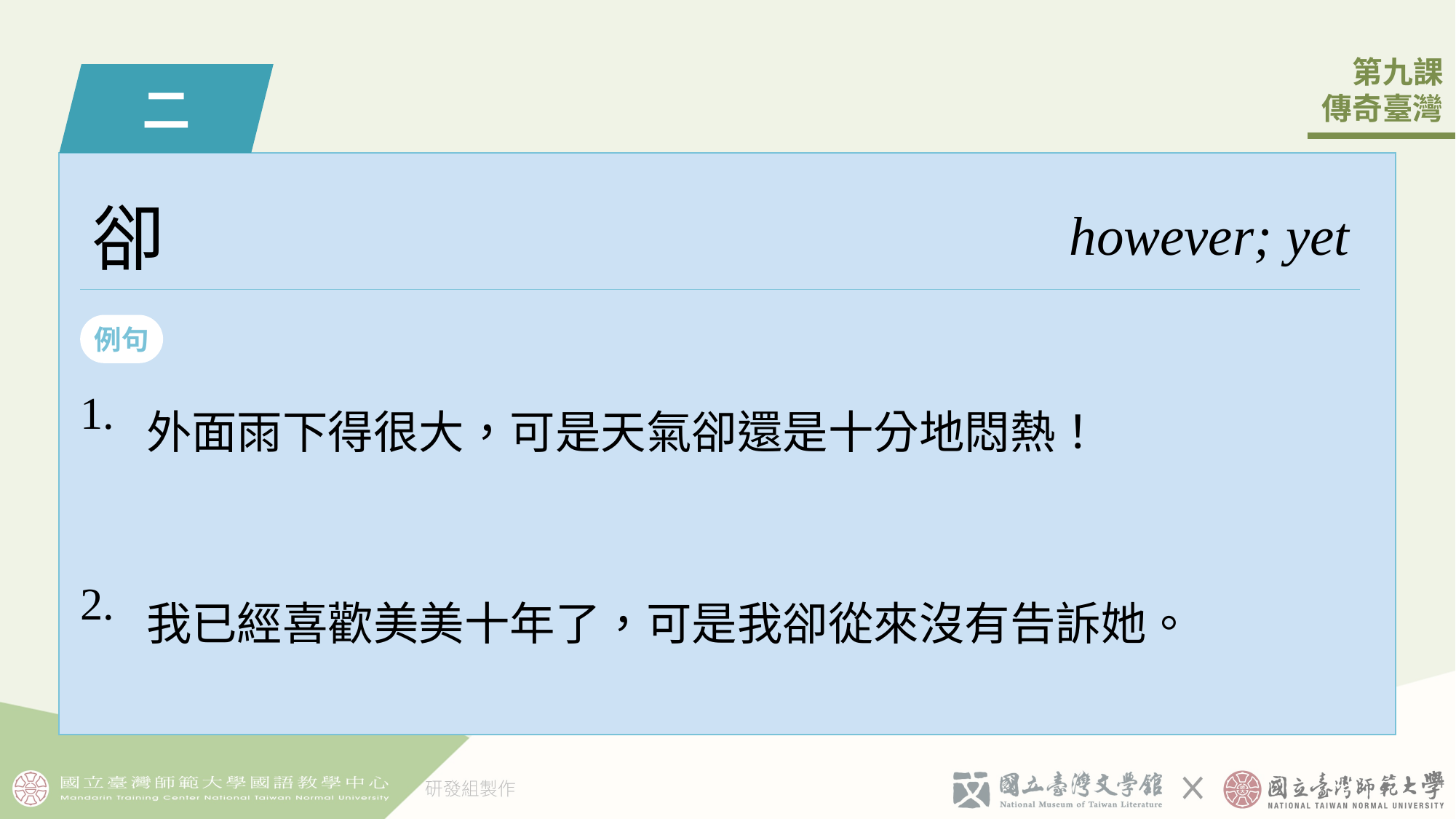

二
卻
however; yet
例句
| 1. | 外面雨下得󠇡很大，可是天氣卻還是十分地󠇡悶熱！ |
| --- | --- |
| 2. | 我已經喜歡美美十年了，可是我卻從來沒有告訴她。 |
4